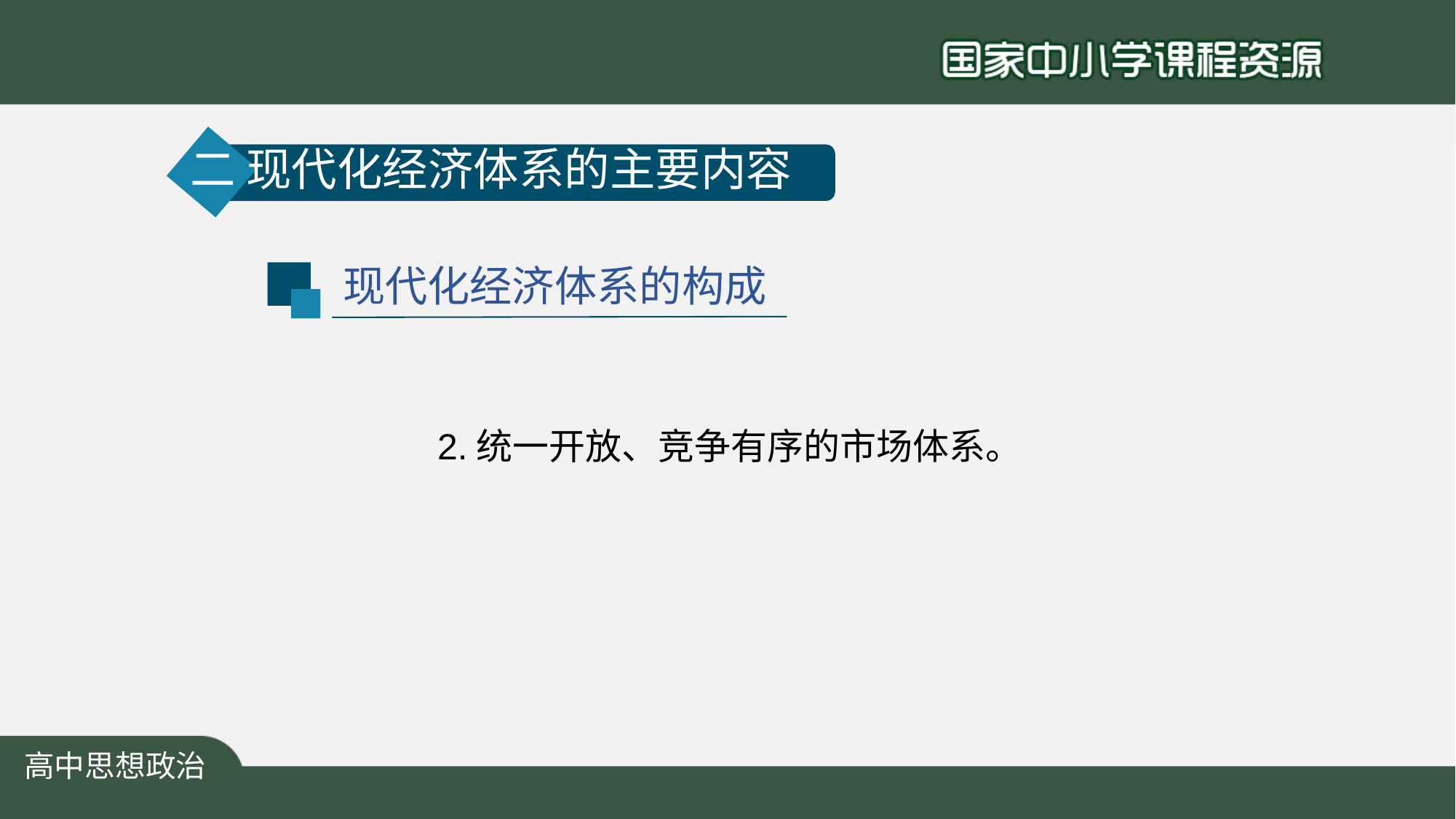

二 现代化经济体系的主要内容

现代化经济体系的构成

2.统一开放、竞争有序的市场体系。